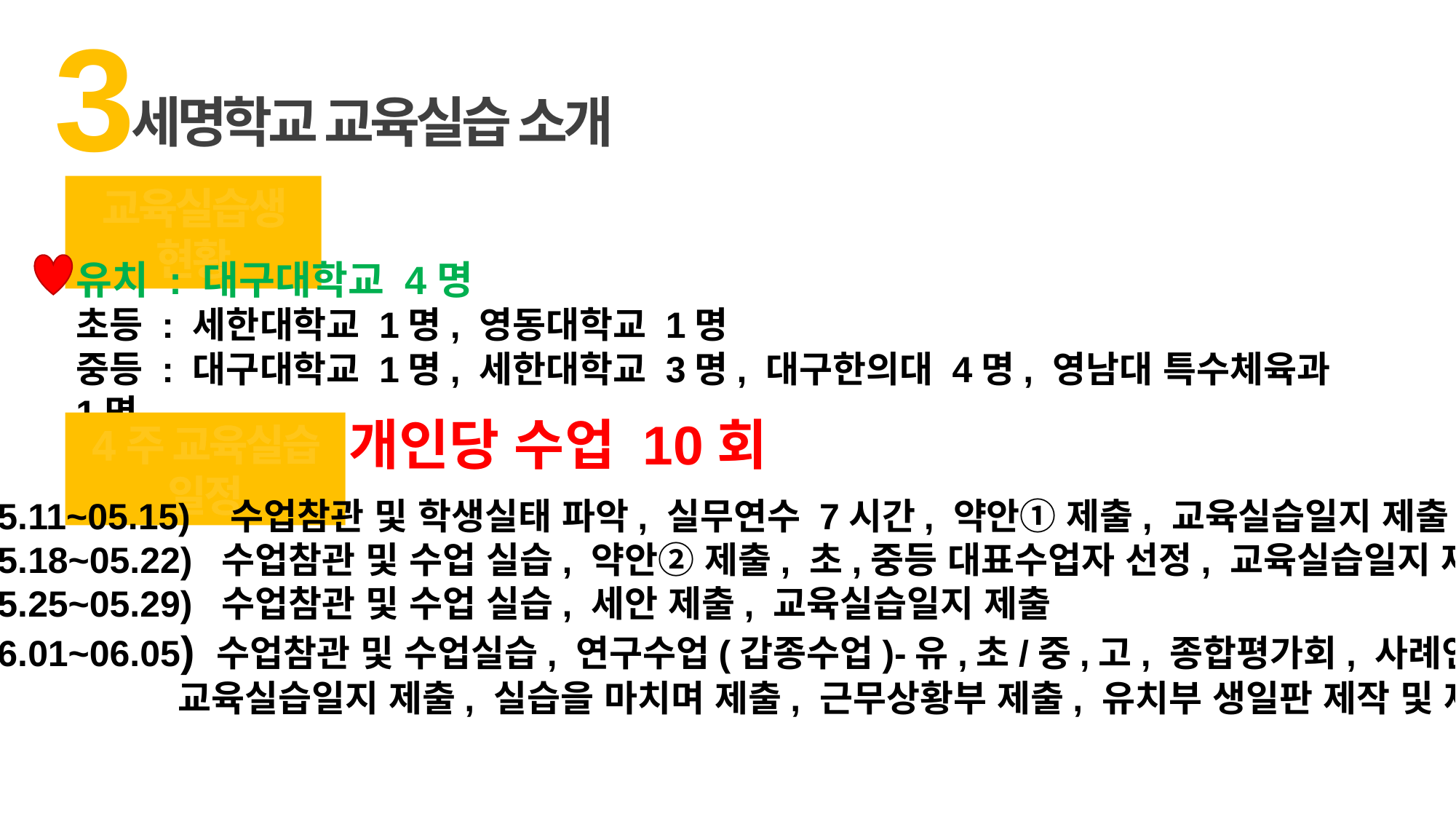

3
세명학교 교육실습 소개
교육실습생 현황
유치 : 대구대학교 4명
초등 : 세한대학교 1명, 영동대학교 1명
중등 : 대구대학교 1명, 세한대학교 3명, 대구한의대 4명, 영남대 특수체육과 1명

개인당 수업 10회
4주 교육실습 일정
1주(05.11~05.15)   수업참관 및 학생실태 파악, 실무연수 7시간, 약안① 제출, 교육실습일지 제출
2주(05.18~05.22)  수업참관 및 수업 실습, 약안② 제출, 초,중등 대표수업자 선정, 교육실습일지 제출
3주(05.25~05.29)  수업참관 및 수업 실습, 세안 제출, 교육실습일지 제출
4주(06.01~06.05) 수업참관 및 수업실습, 연구수업(갑종수업)-유,초/중,고, 종합평가회, 사례연구 제출,
                           교육실습일지 제출, 실습을 마치며 제출, 근무상황부 제출, 유치부 생일판 제작 및 제출